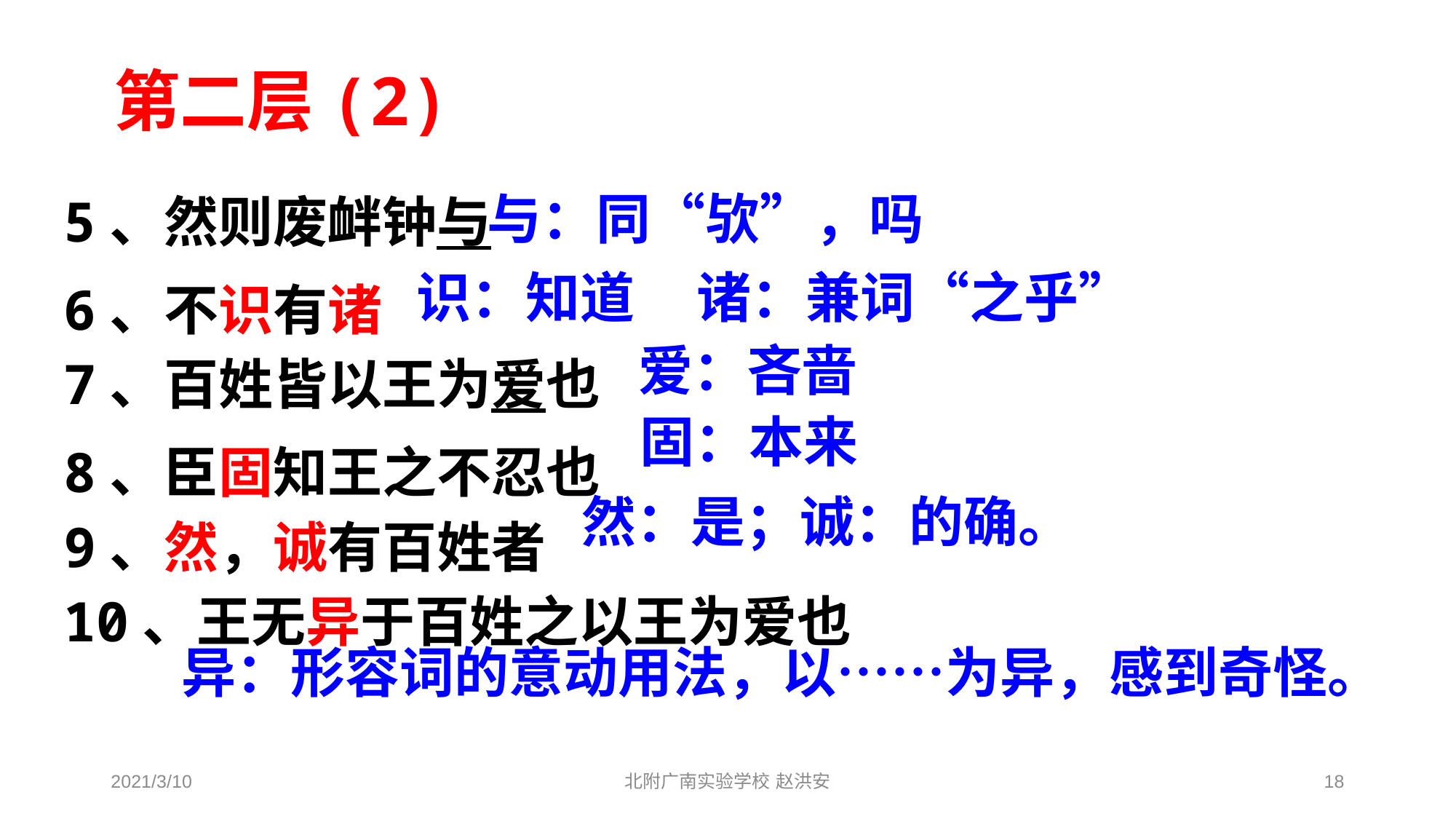

第二层(2)
与：同“欤”，吗
5、然则废衅钟与
6、不识有诸
7、百姓皆以王为爱也
8、臣固知王之不忍也
9、然，诚有百姓者
10、王无异于百姓之以王为爱也
识：知道     诸：兼词“之乎”
爱：吝啬
固：本来
然：是；诚：的确。
异：形容词的意动用法，以……为异，感到奇怪。
2021/3/10
北附广南实验学校 赵洪安
18